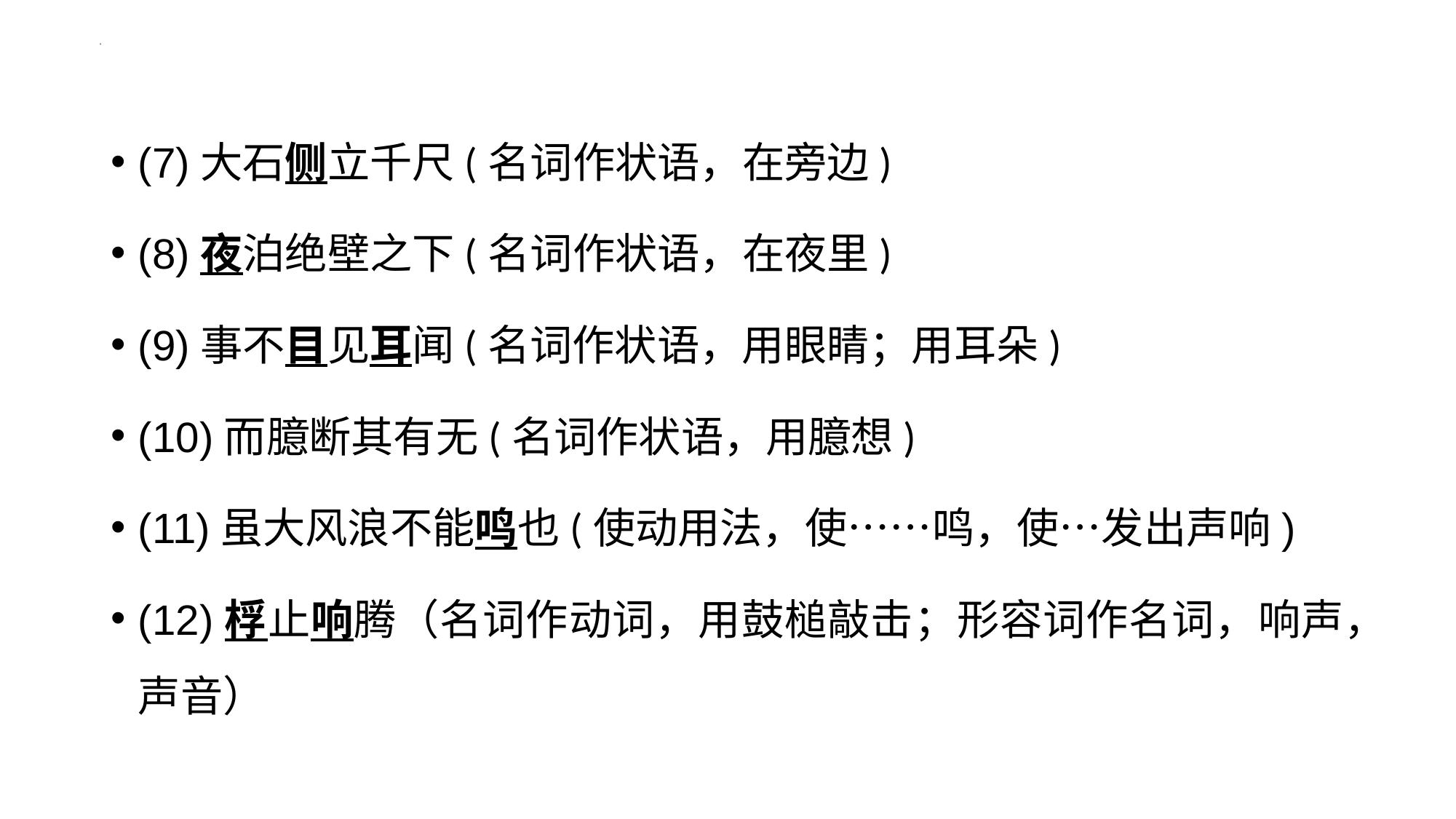

(7)大石侧立千尺(名词作状语，在旁边)
(8)夜泊绝壁之下(名词作状语，在夜里)
(9)事不目见耳闻(名词作状语，用眼睛；用耳朵)
(10)而臆断其有无(名词作状语，用臆想)
(11)虽大风浪不能鸣也(使动用法，使⋯⋯鸣，使…发出声响)
(12)桴止响腾（名词作动词，用鼓槌敲击；形容词作名词，响声，声音）